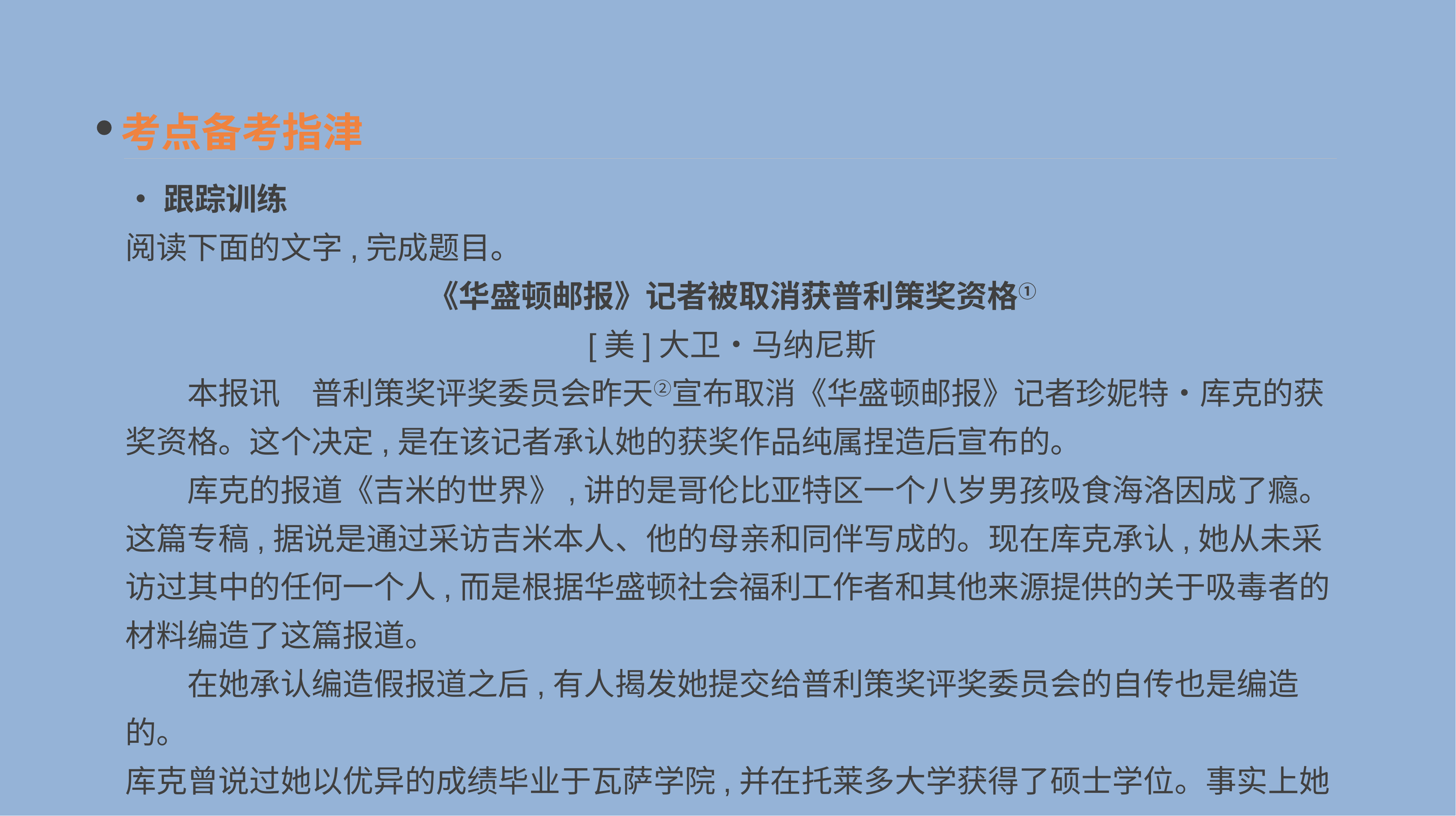

考点备考指津

•跟踪训练
阅读下面的文字,完成题目。
《华盛顿邮报》记者被取消获普利策奖资格①
[美]大卫•马纳尼斯
　　本报讯　普利策奖评奖委员会昨天②宣布取消《华盛顿邮报》记者珍妮特•库克的获奖资格。这个决定,是在该记者承认她的获奖作品纯属捏造后宣布的。
　　库克的报道《吉米的世界》,讲的是哥伦比亚特区一个八岁男孩吸食海洛因成了瘾。这篇专稿,据说是通过采访吉米本人、他的母亲和同伴写成的。现在库克承认,她从未采访过其中的任何一个人,而是根据华盛顿社会福利工作者和其他来源提供的关于吸毒者的材料编造了这篇报道。
　　在她承认编造假报道之后,有人揭发她提交给普利策奖评奖委员会的自传也是编造的。
库克曾说过她以优异的成绩毕业于瓦萨学院,并在托莱多大学获得了硕士学位。事实上她